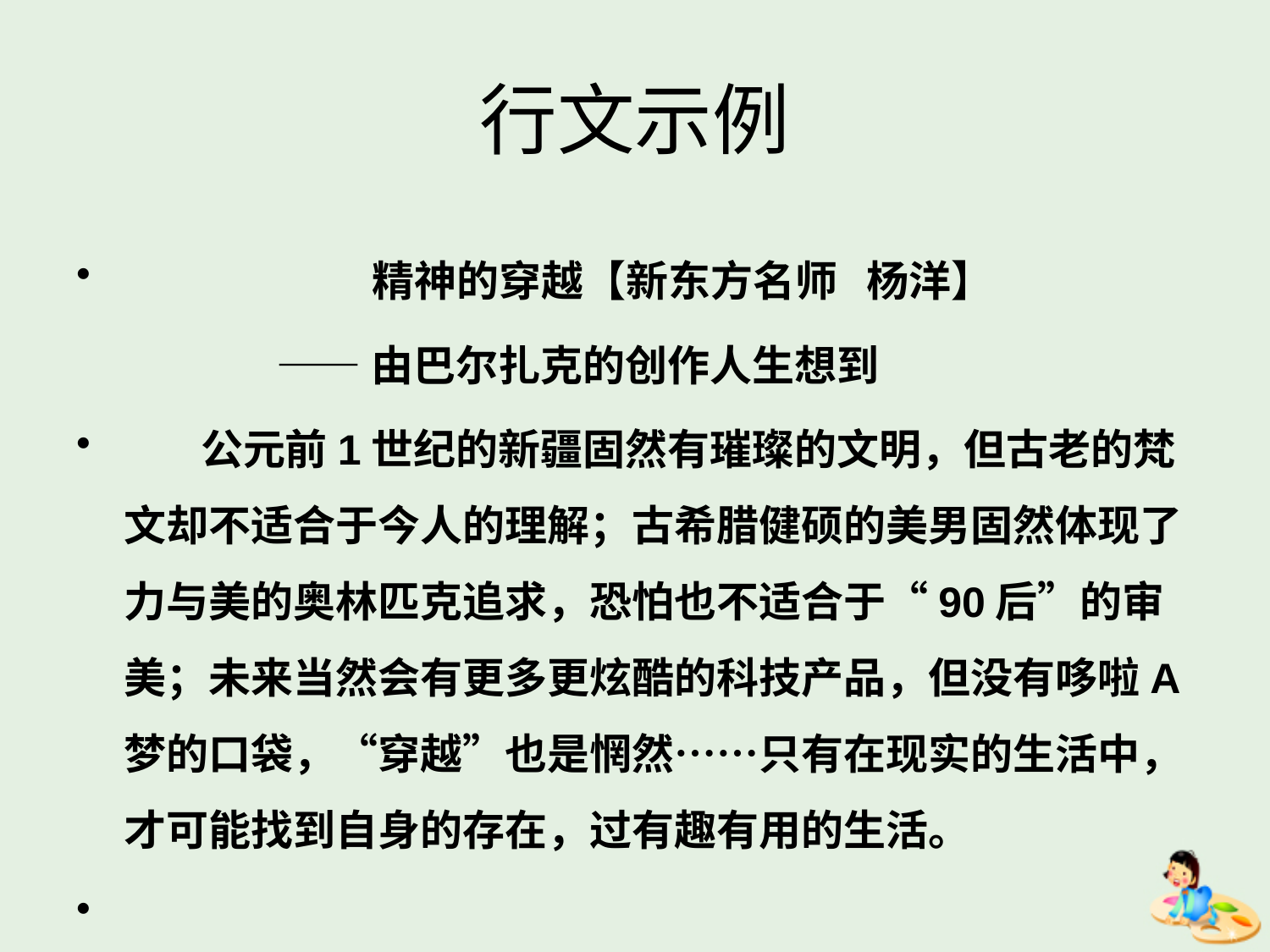

# 行文示例
                         精神的穿越【新东方名师   杨洋】
                     ——由巴尔扎克的创作人生想到
       公元前1世纪的新疆固然有璀璨的文明，但古老的梵文却不适合于今人的理解；古希腊健硕的美男固然体现了力与美的奥林匹克追求，恐怕也不适合于“90后”的审美；未来当然会有更多更炫酷的科技产品，但没有哆啦A梦的口袋，“穿越”也是惘然……只有在现实的生活中，才可能找到自身的存在，过有趣有用的生活。